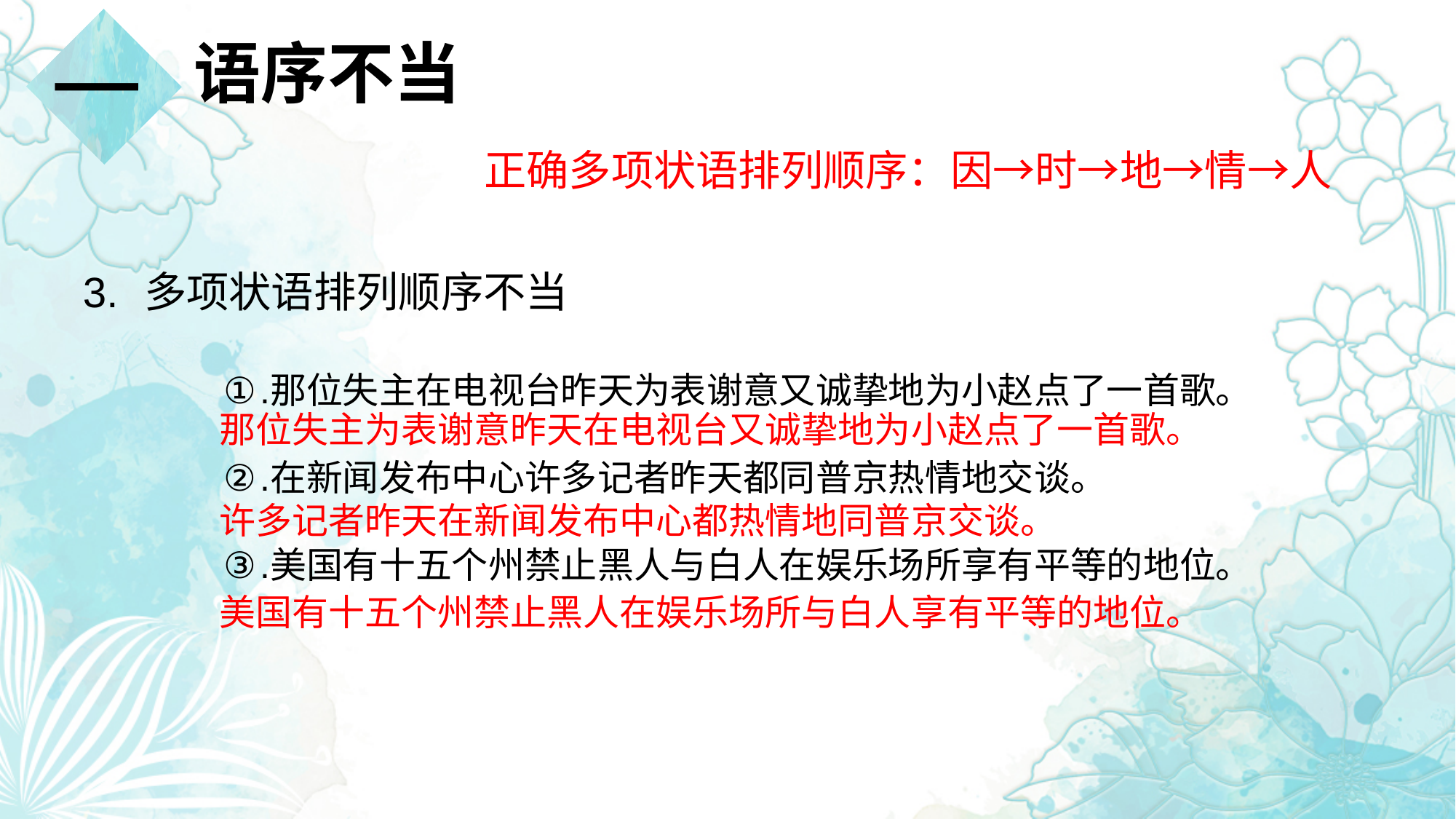

一
语序不当

正确多项状语排列顺序：因→时→地→情→人

多项状语排列顺序不当

那位失主在电视台昨天为表谢意又诚挚地为小赵点了一首歌。

在新闻发布中心许多记者昨天都同普京热情地交谈。

美国有十五个州禁止黑人与白人在娱乐场所享有平等的地位。

那位失主为表谢意昨天在电视台又诚挚地为小赵点了一首歌。
许多记者昨天在新闻发布中心都热情地同普京交谈。
美国有十五个州禁止黑人在娱乐场所与白人享有平等的地位。